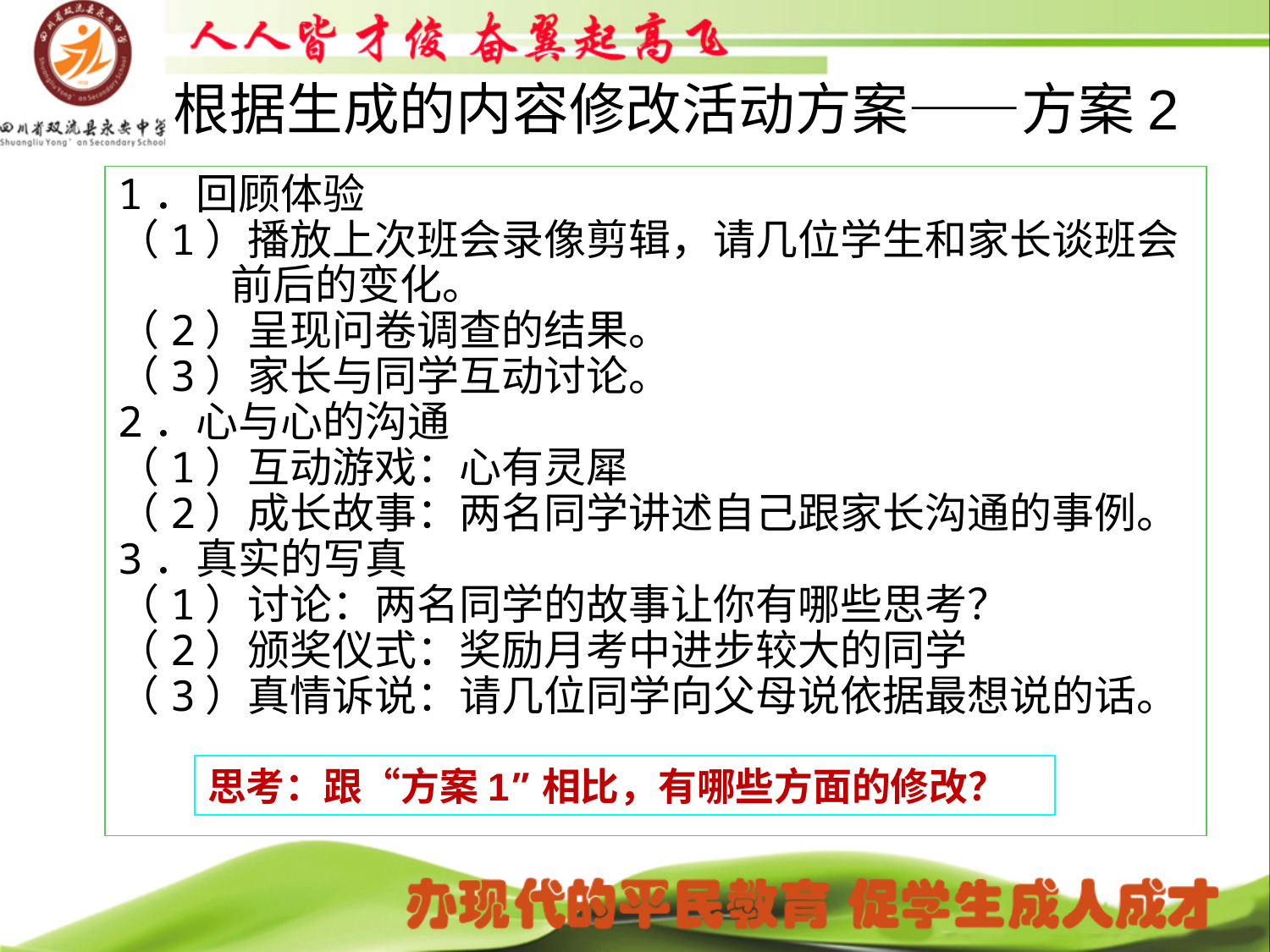

根据生成的内容修改活动方案——方案2
# 1．回顾体验
（1）播放上次班会录像剪辑，请几位学生和家长谈班会前后的变化。
（2）呈现问卷调查的结果。
（3）家长与同学互动讨论。
2．心与心的沟通
（1）互动游戏：心有灵犀
（2）成长故事：两名同学讲述自己跟家长沟通的事例。
3．真实的写真
（1）讨论：两名同学的故事让你有哪些思考？
（2）颁奖仪式：奖励月考中进步较大的同学
（3）真情诉说：请几位同学向父母说依据最想说的话。
思考：跟“方案1”相比，有哪些方面的修改？